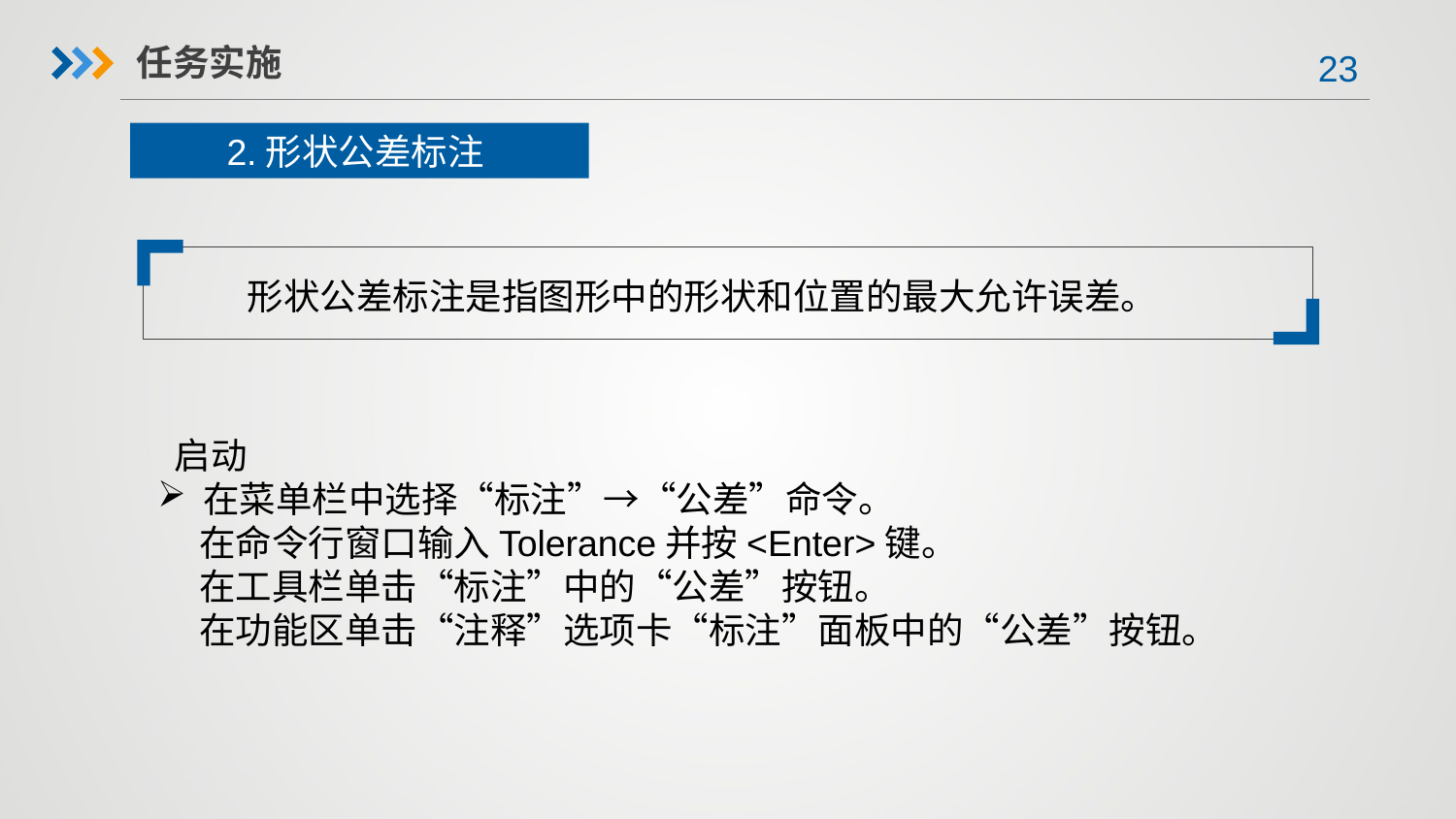

任务实施
2.形状公差标注

形状公差标注是指图形中的形状和位置的最大允许误差。

 启动在菜单栏中选择“标注”→“公差”命令。
    在命令行窗口输入Tolerance并按<Enter>键。
    在工具栏单击“标注”中的“公差”按钮。
    在功能区单击“注释”选项卡“标注”面板中的“公差”按钮。